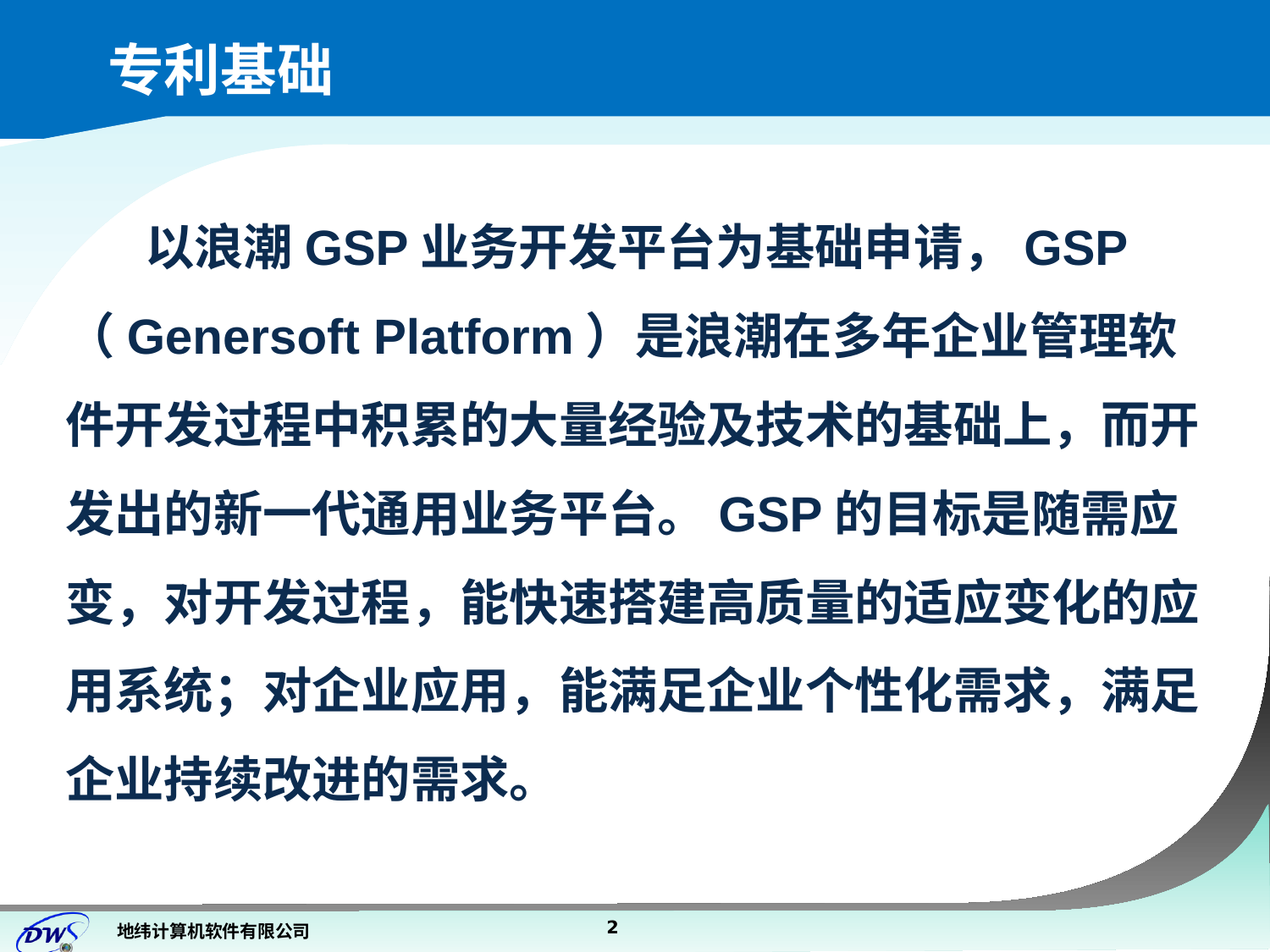

# 专利基础
      以浪潮GSP业务开发平台为基础申请，GSP（Genersoft Platform）是浪潮在多年企业管理软件开发过程中积累的大量经验及技术的基础上，而开发出的新一代通用业务平台。GSP的目标是随需应变，对开发过程，能快速搭建高质量的适应变化的应用系统；对企业应用，能满足企业个性化需求，满足企业持续改进的需求。
2
地纬计算机软件有限公司